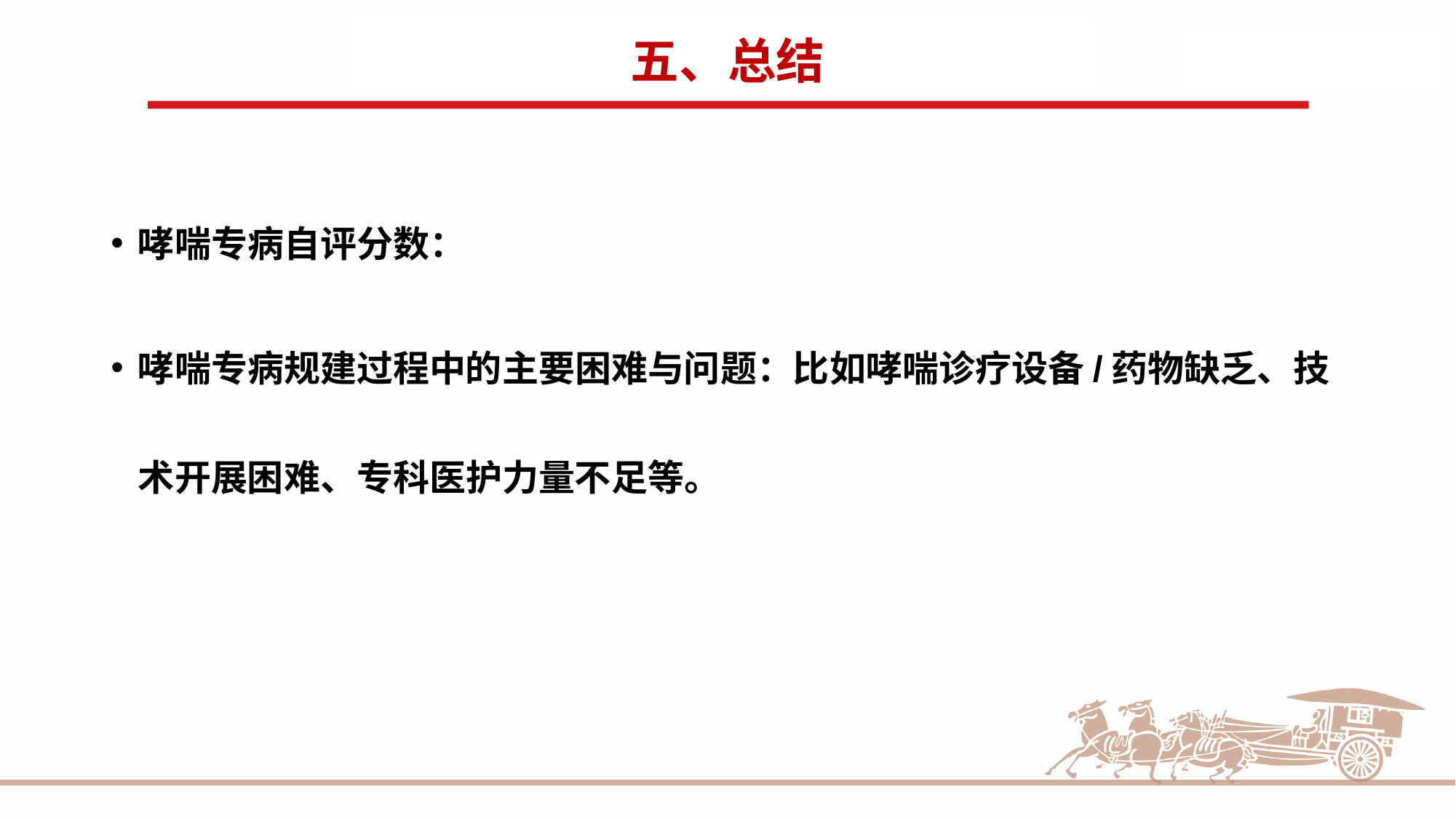

五、总结
哮喘专病自评分数：
哮喘专病规建过程中的主要困难与问题：比如哮喘诊疗设备/药物缺乏、技术开展困难、专科医护力量不足等。